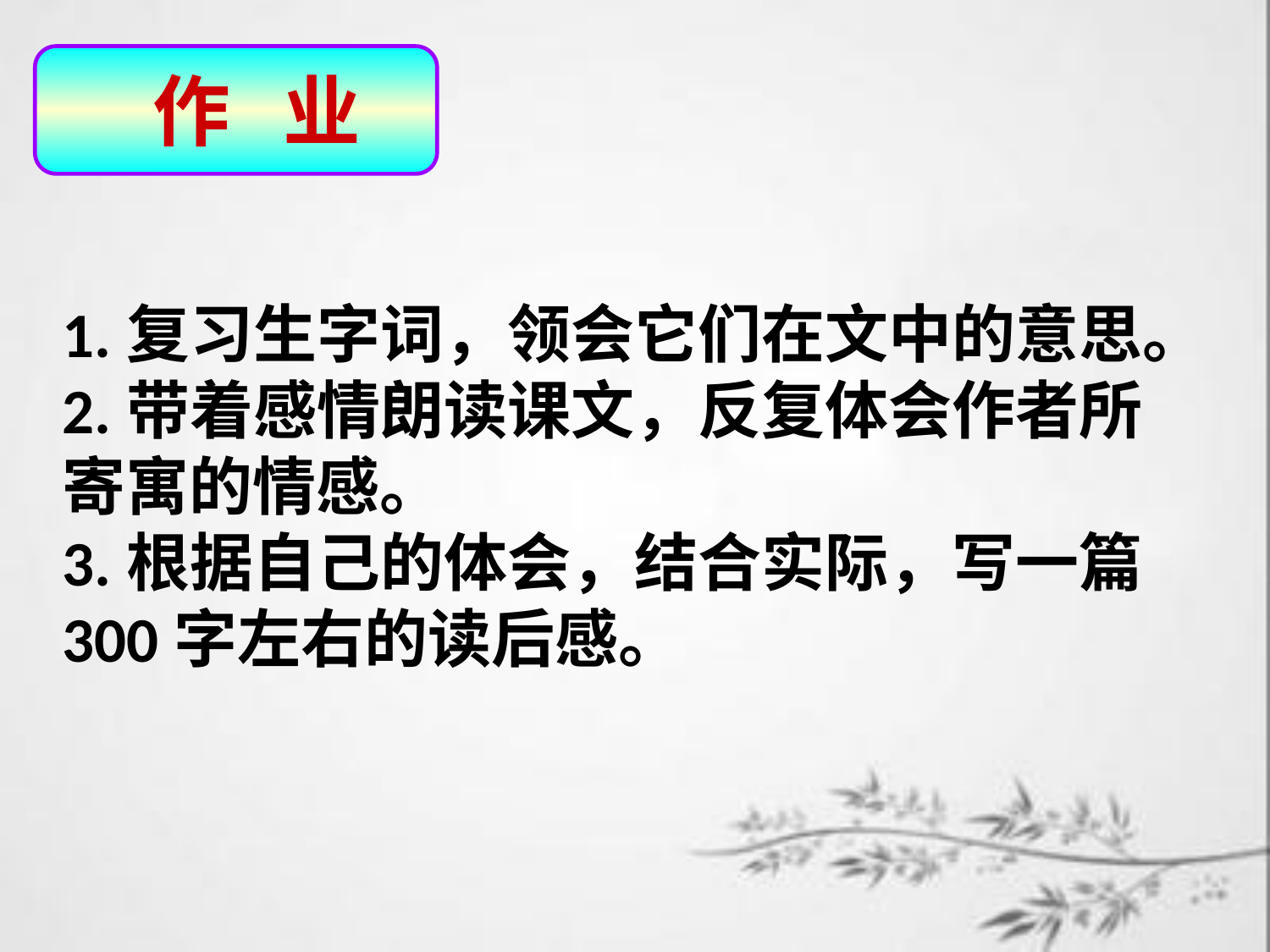

作   业
1.复习生字词，领会它们在文中的意思。
2.带着感情朗读课文，反复体会作者所寄寓的情感。
3.根据自己的体会，结合实际，写一篇300字左右的读后感。